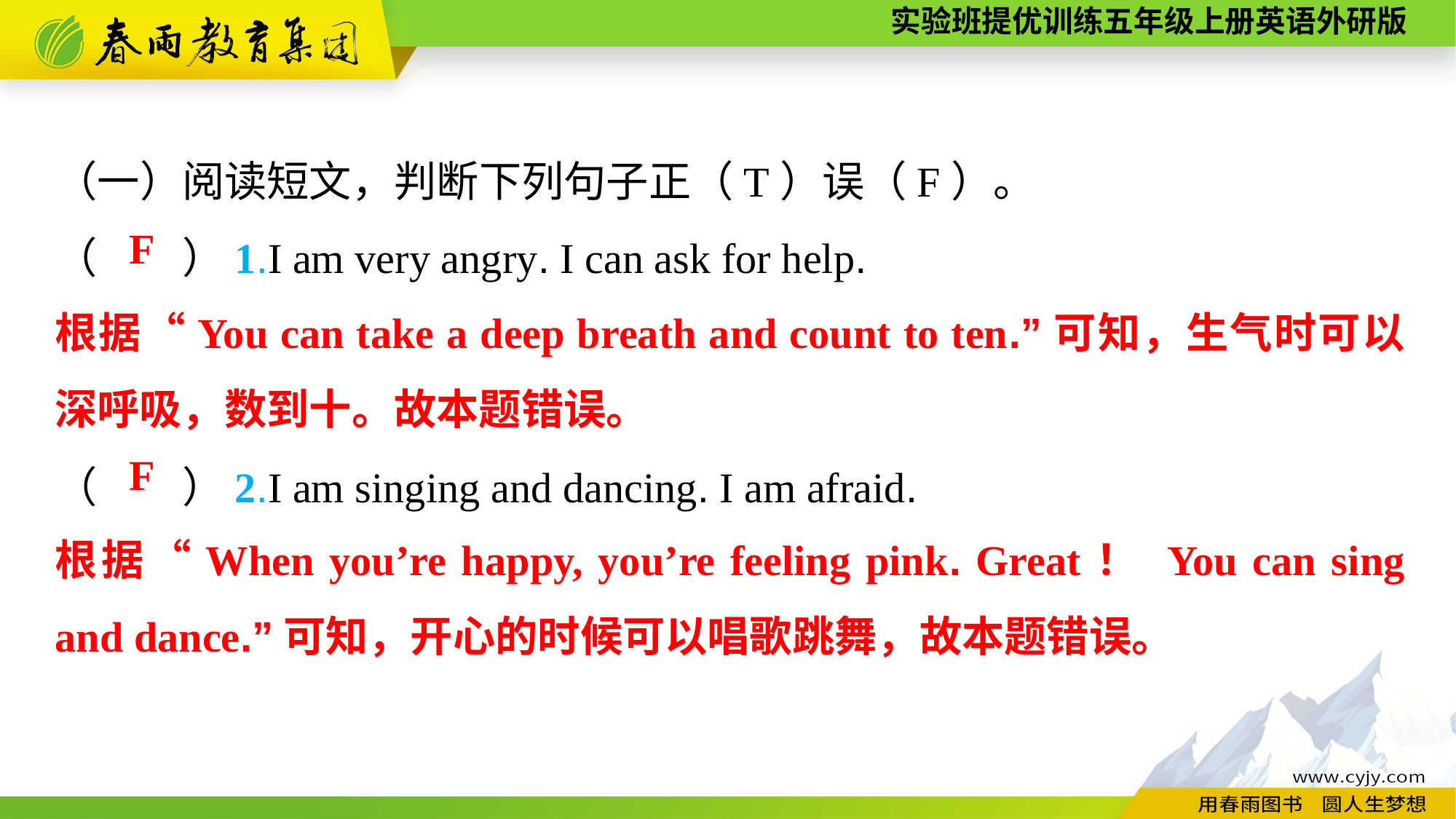

（一）阅读短文，判断下列句子正（T）误（F）。
（　　）1.I am very angry. I can ask for help.

（　　）2.I am singing and dancing. I am afraid.
F
根据“You can take a deep breath and count to ten.”可知，生气时可以深呼吸，数到十。故本题错误。
F
根据“When you’re happy, you’re feeling pink. Great！ You can sing and dance.”可知，开心的时候可以唱歌跳舞，故本题错误。